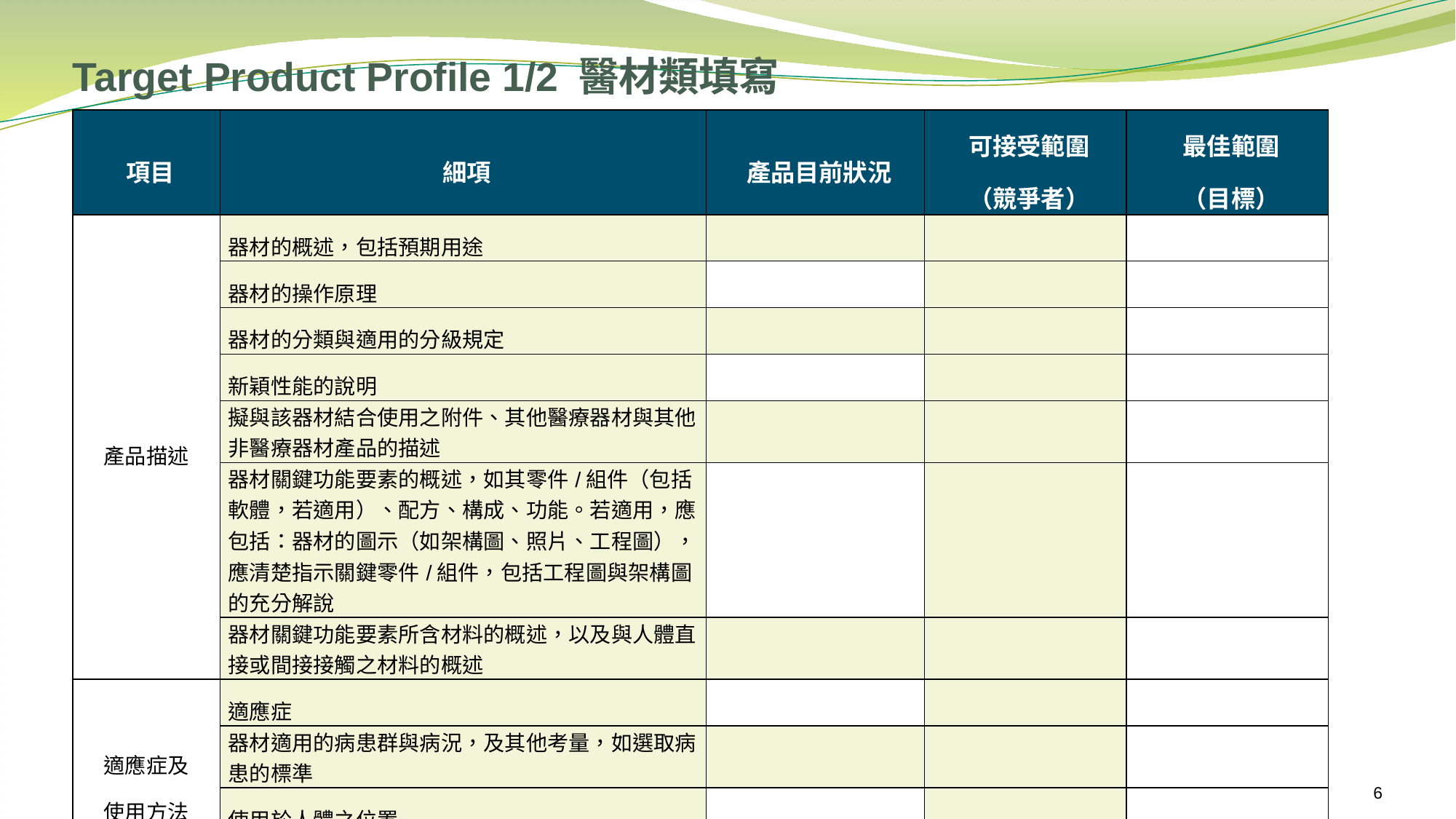

# Target Product Profile 1/2 醫材類填寫
| 項目 | 細項 | 產品目前狀況 | 可接受範圍 （競爭者） | 最佳範圍 （目標） |
| --- | --- | --- | --- | --- |
| 產品描述 | 器材的概述，包括預期用途 |  |  |  |
|  | 器材的操作原理 |  |  |  |
|  | 器材的分類與適用的分級規定 |  |  |  |
|  | 新穎性能的說明 |  |  |  |
|  | 擬與該器材結合使用之附件、其他醫療器材與其他非醫療器材產品的描述 |  |  |  |
|  | 器材關鍵功能要素的概述，如其零件/組件（包括軟體，若適用）、配方、構成、功能。若適用，應包括：器材的圖示（如架構圖、照片、工程圖），應清楚指示關鍵零件/組件，包括工程圖與架構圖的充分解說 |  |  |  |
|  | 器材關鍵功能要素所含材料的概述，以及與人體直接或間接接觸之材料的概述 |  |  |  |
| 適應症及 使用方法 | 適應症 |  |  |  |
|  | 器材適用的病患群與病況，及其他考量，如選取病患的標準 |  |  |  |
|  | 使用於人體之位置 |  |  |  |
|  | 使用該醫療器材場所 |  |  |  |

6